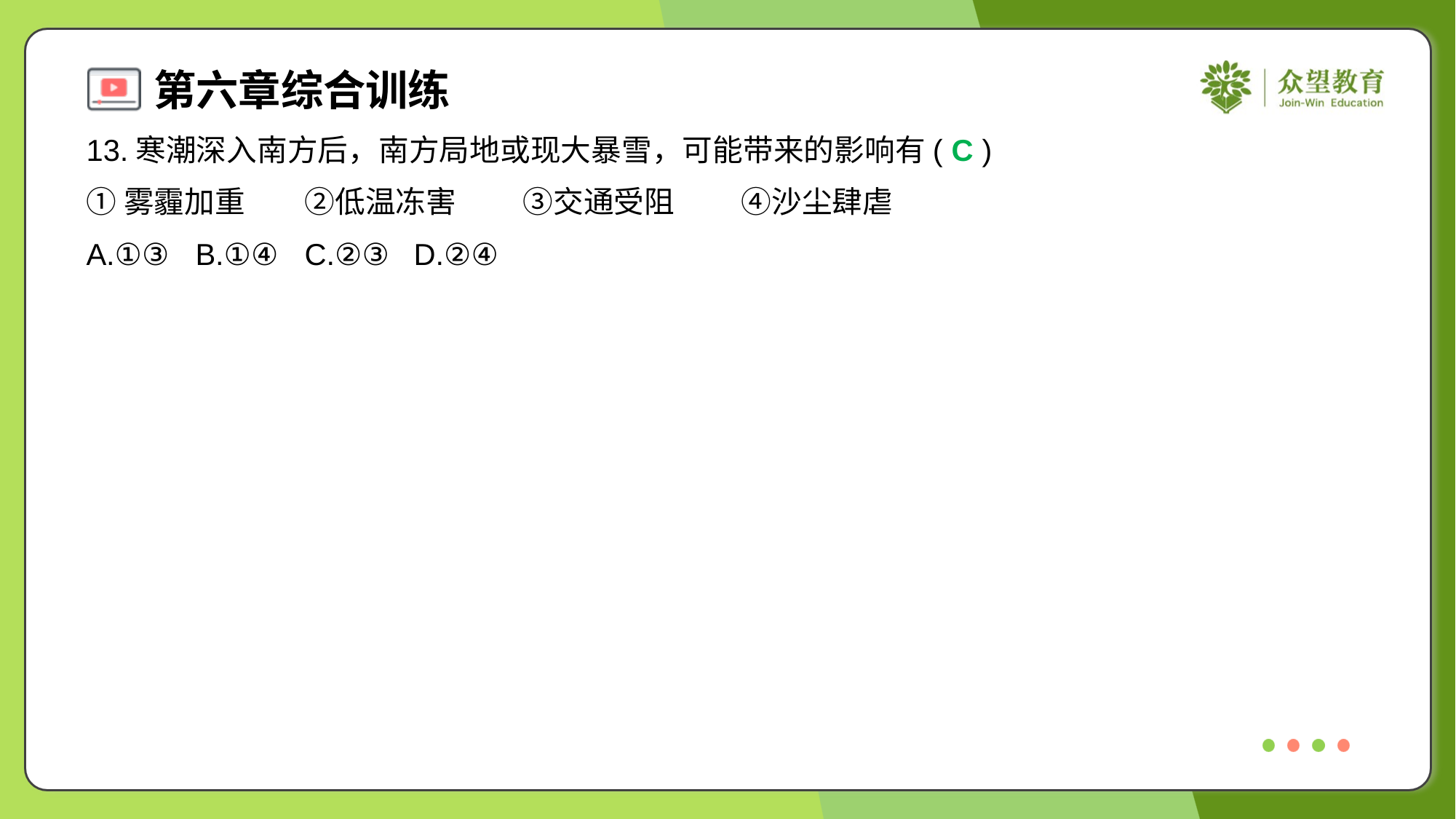

13.寒潮深入南方后，南方局地或现大暴雪，可能带来的影响有(     )
C
①雾霾加重	②低温冻害	③交通受阻	④沙尘肆虐
A.①③	B.①④	C.②③	D.②④